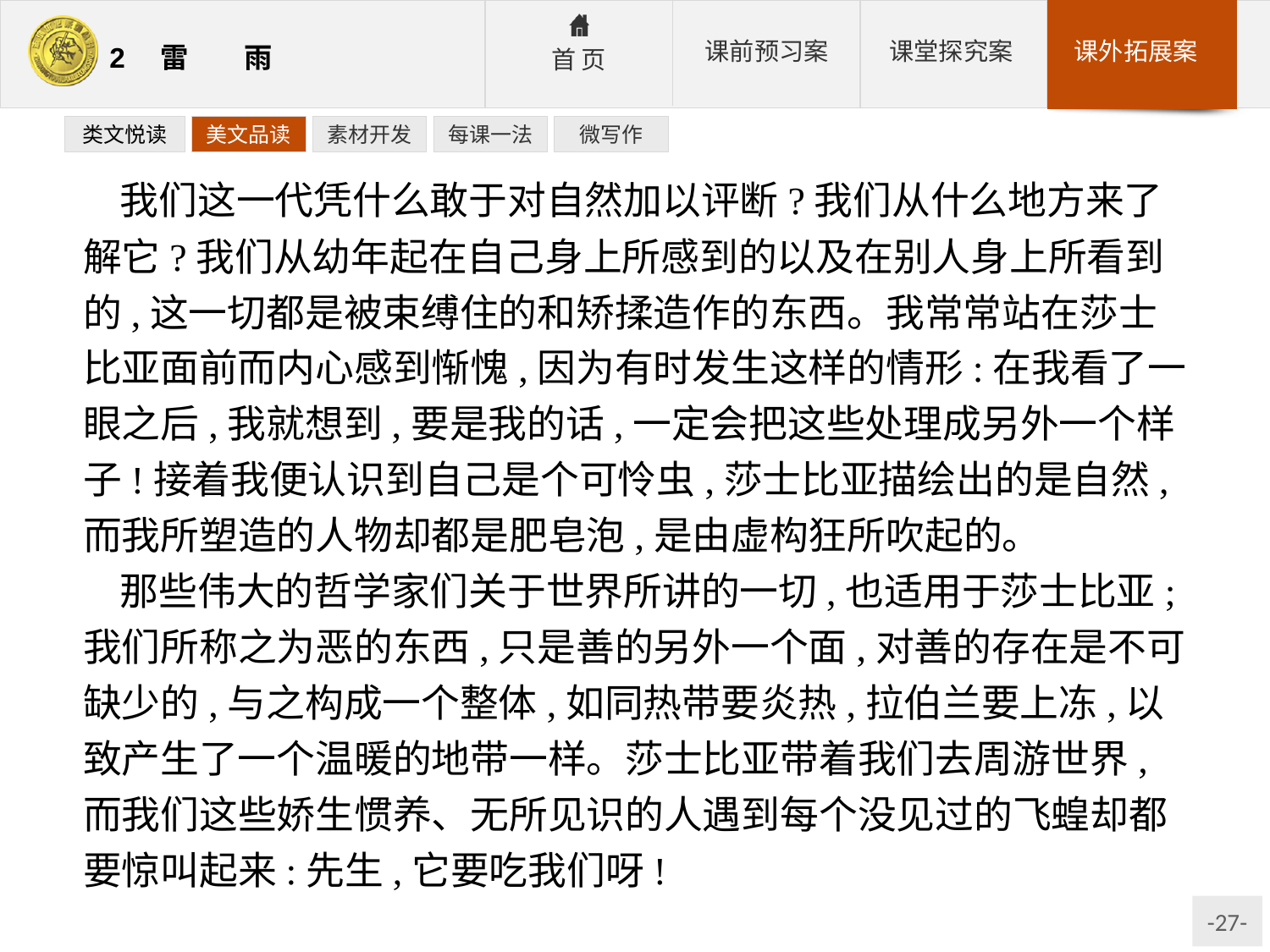

类文悦读
美文品读
素材开发
每课一法
微写作
我们这一代凭什么敢于对自然加以评断?我们从什么地方来了解它?我们从幼年起在自己身上所感到的以及在别人身上所看到的,这一切都是被束缚住的和矫揉造作的东西。我常常站在莎士比亚面前而内心感到惭愧,因为有时发生这样的情形:在我看了一眼之后,我就想到,要是我的话,一定会把这些处理成另外一个样子!接着我便认识到自己是个可怜虫,莎士比亚描绘出的是自然,而我所塑造的人物却都是肥皂泡,是由虚构狂所吹起的。
那些伟大的哲学家们关于世界所讲的一切,也适用于莎士比亚;我们所称之为恶的东西,只是善的另外一个面,对善的存在是不可缺少的,与之构成一个整体,如同热带要炎热,拉伯兰要上冻,以致产生了一个温暖的地带一样。莎士比亚带着我们去周游世界,而我们这些娇生惯养、无所见识的人遇到每个没见过的飞蝗却都要惊叫起来:先生,它要吃我们呀!